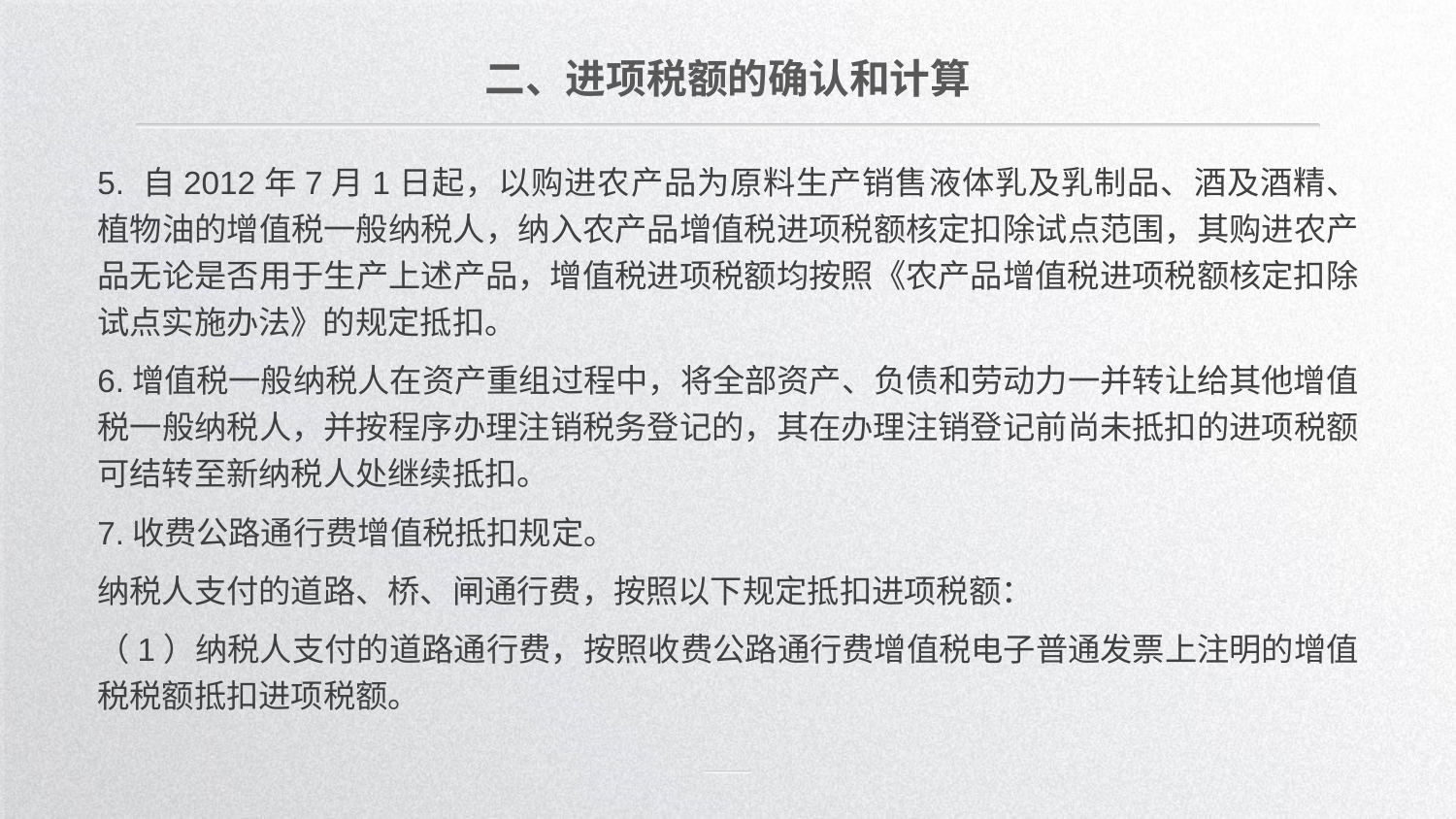

二、进项税额的确认和计算
5. 自2012年7月1日起，以购进农产品为原料生产销售液体乳及乳制品、酒及酒精、植物油的增值税一般纳税人，纳入农产品增值税进项税额核定扣除试点范围，其购进农产品无论是否用于生产上述产品，增值税进项税额均按照《农产品增值税进项税额核定扣除试点实施办法》的规定抵扣。
6.增值税一般纳税人在资产重组过程中，将全部资产、负债和劳动力一并转让给其他增值税一般纳税人，并按程序办理注销税务登记的，其在办理注销登记前尚未抵扣的进项税额可结转至新纳税人处继续抵扣。
7.收费公路通行费增值税抵扣规定。
纳税人支付的道路、桥、闸通行费，按照以下规定抵扣进项税额：
（1）纳税人支付的道路通行费，按照收费公路通行费增值税电子普通发票上注明的增值税税额抵扣进项税额。